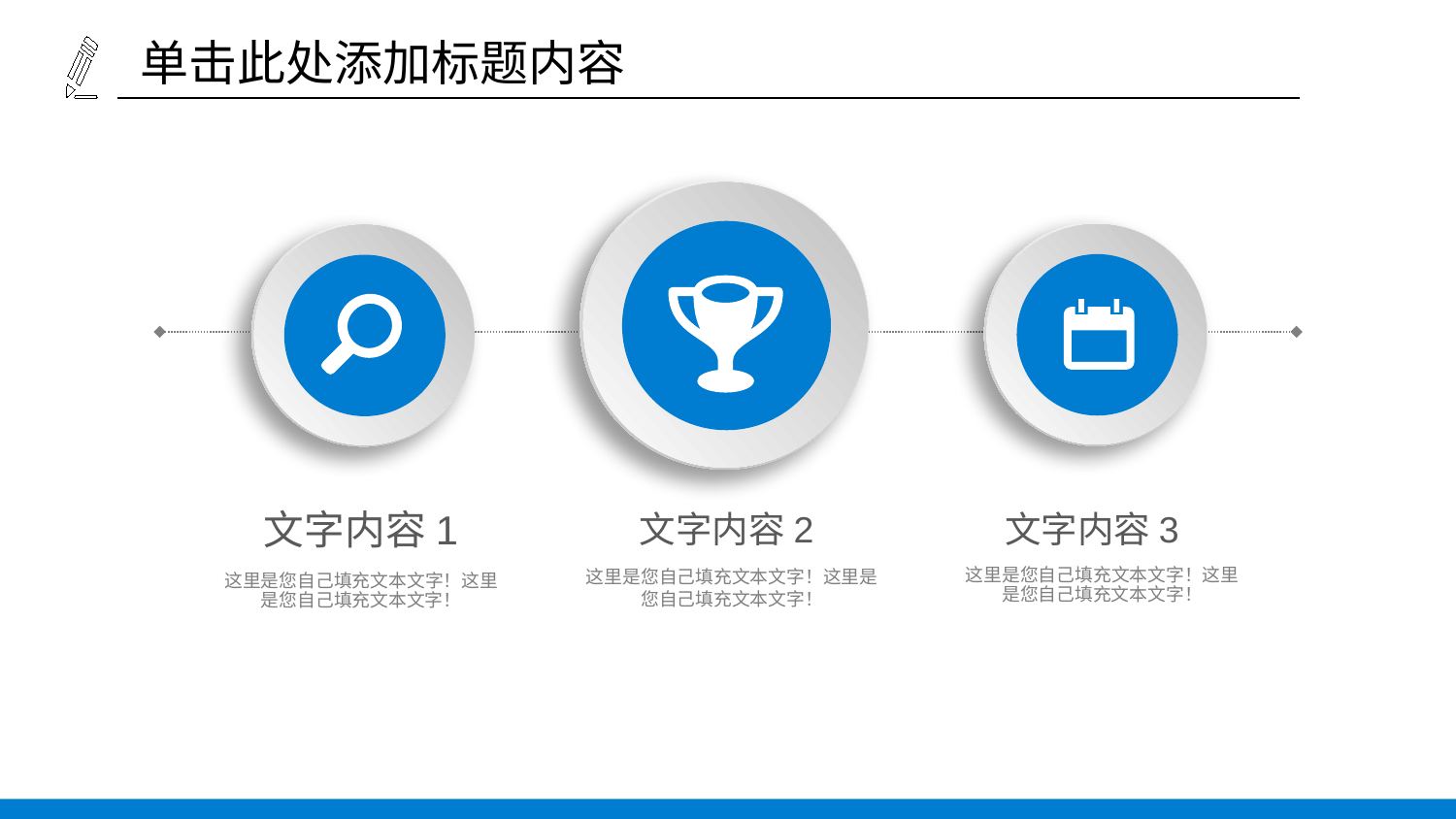

单击此处添加标题内容

文字内容1
文字内容2
文字内容3
这里是您自己填充文本文字！这里是您自己填充文本文字！
这里是您自己填充文本文字！这里是您自己填充文本文字！
这里是您自己填充文本文字！这里是您自己填充文本文字！